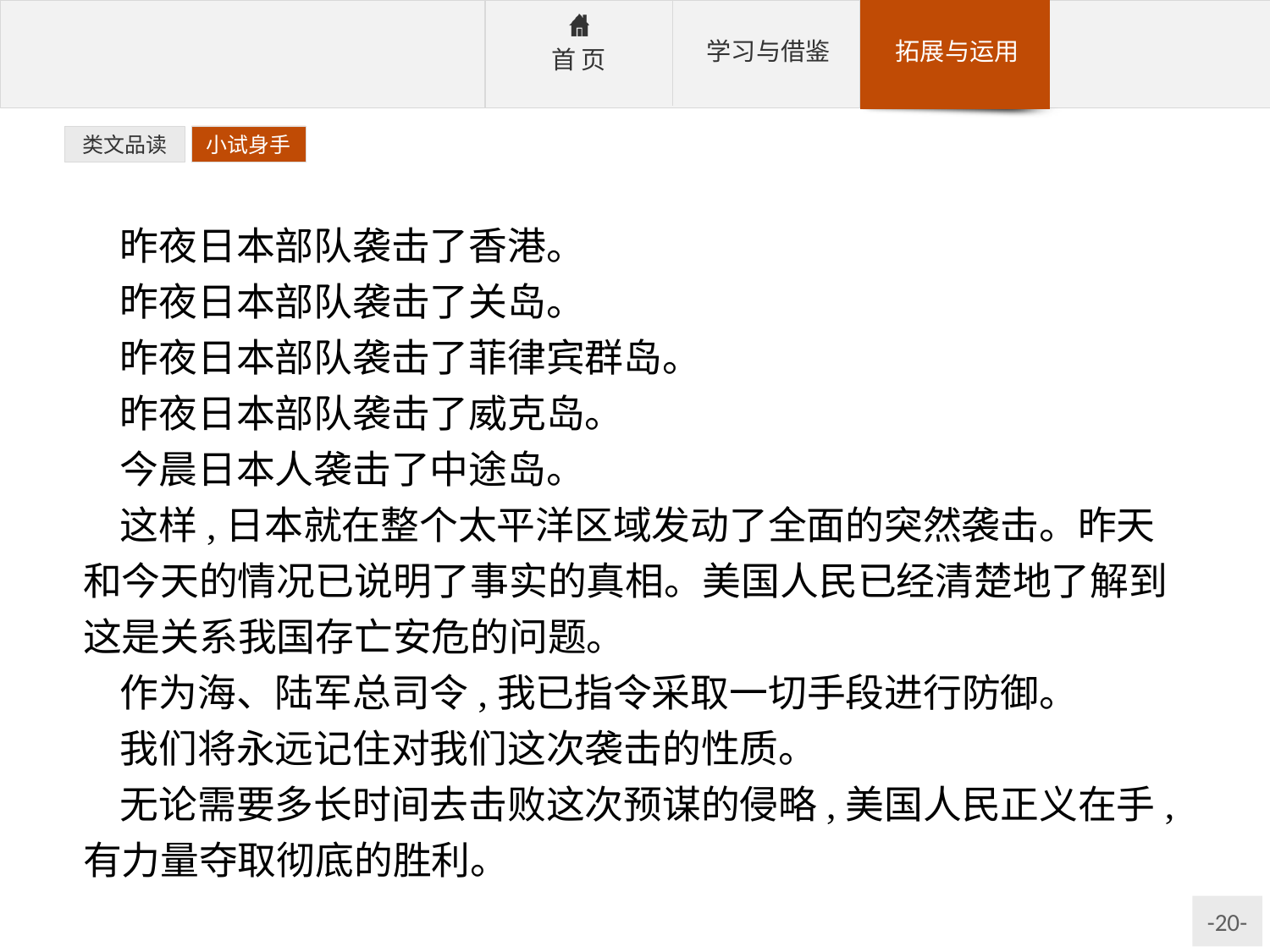

类文品读
小试身手
昨夜日本部队袭击了香港。
昨夜日本部队袭击了关岛。
昨夜日本部队袭击了菲律宾群岛。
昨夜日本部队袭击了威克岛。
今晨日本人袭击了中途岛。
这样,日本就在整个太平洋区域发动了全面的突然袭击。昨天和今天的情况已说明了事实的真相。美国人民已经清楚地了解到这是关系我国存亡安危的问题。
作为海、陆军总司令,我已指令采取一切手段进行防御。
我们将永远记住对我们这次袭击的性质。
无论需要多长时间去击败这次预谋的侵略,美国人民正义在手,有力量夺取彻底的胜利。